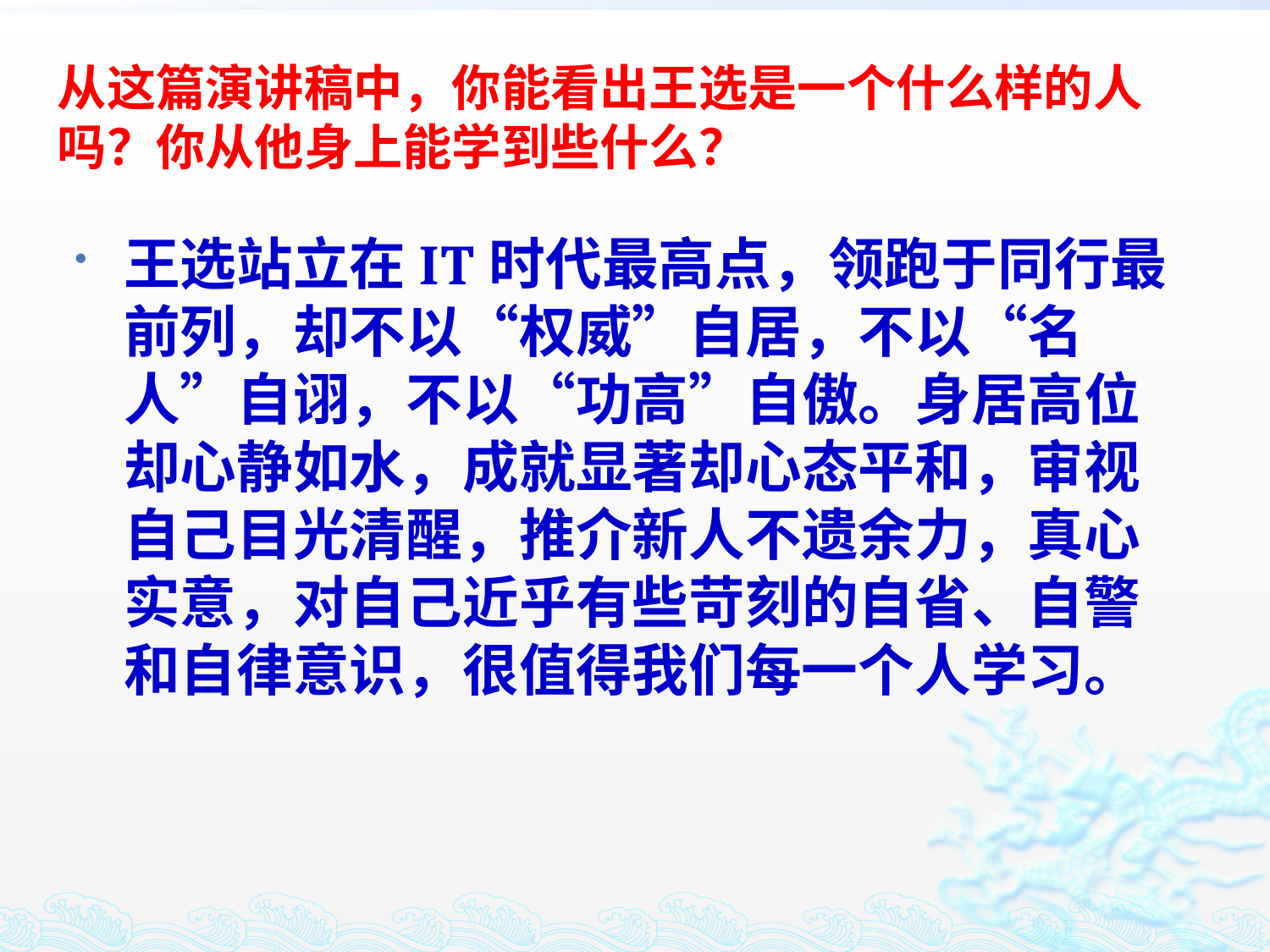

# 从这篇演讲稿中，你能看出王选是一个什么样的人吗？你从他身上能学到些什么？
王选站立在IT时代最高点，领跑于同行最前列，却不以“权威”自居，不以“名人”自诩，不以“功高”自傲。身居高位却心静如水，成就显著却心态平和，审视自己目光清醒，推介新人不遗余力，真心实意，对自己近乎有些苛刻的自省、自警和自律意识，很值得我们每一个人学习。